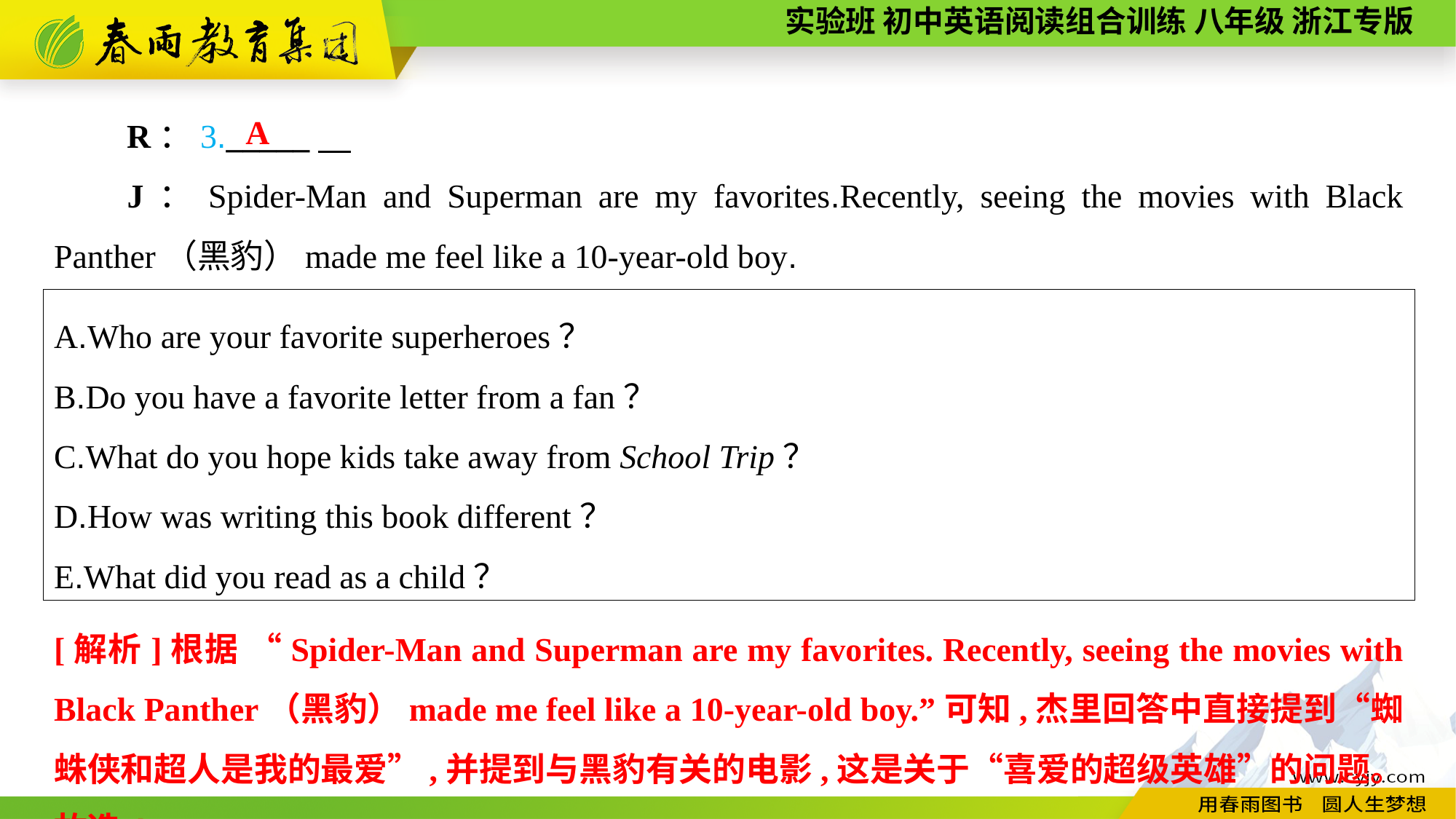

R：3._____
J：Spider-Man and Superman are my favorites.Recently, seeing the movies with Black Panther（黑豹）made me feel like a 10-year-old boy.
A
A.Who are your favorite superheroes？
B.Do you have a favorite letter from a fan？
C.What do you hope kids take away from School Trip？
D.How was writing this book different？
E.What did you read as a child？
[解析]根据 “Spider-Man and Superman are my favorites. Recently, seeing the movies with Black Panther（黑豹）made me feel like a 10-year-old boy.”可知,杰里回答中直接提到“蜘蛛侠和超人是我的最爱”,并提到与黑豹有关的电影,这是关于“喜爱的超级英雄”的问题。故选A。